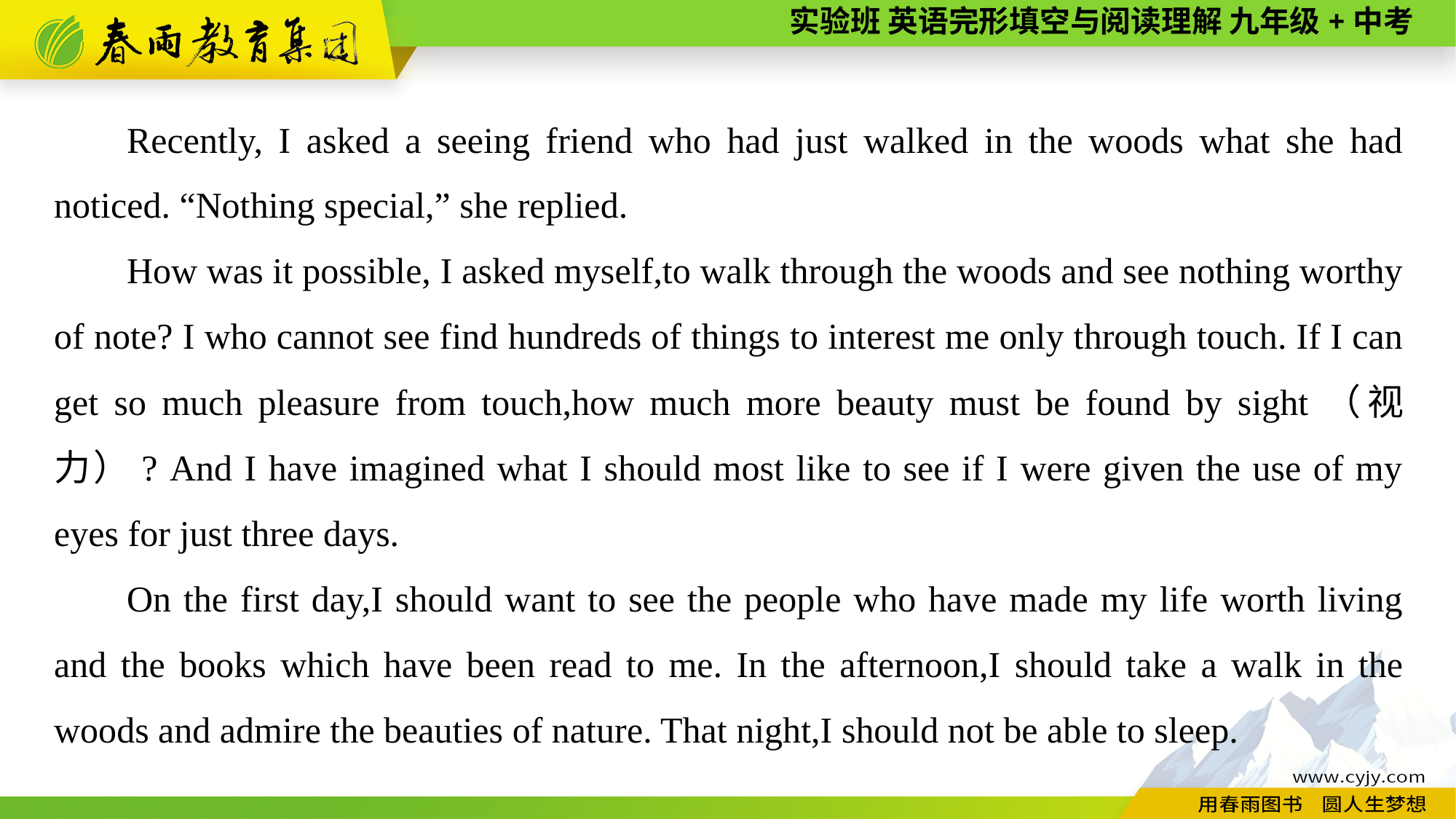

Recently, I asked a seeing friend who had just walked in the woods what she had noticed. “Nothing special,” she replied.
How was it possible, I asked myself,to walk through the woods and see nothing worthy of note? I who cannot see find hundreds of things to interest me only through touch. If I can get so much pleasure from touch,how much more beauty must be found by sight（视力）? And I have imagined what I should most like to see if I were given the use of my eyes for just three days.
On the first day,I should want to see the people who have made my life worth living and the books which have been read to me. In the afternoon,I should take a walk in the woods and admire the beauties of nature. That night,I should not be able to sleep.